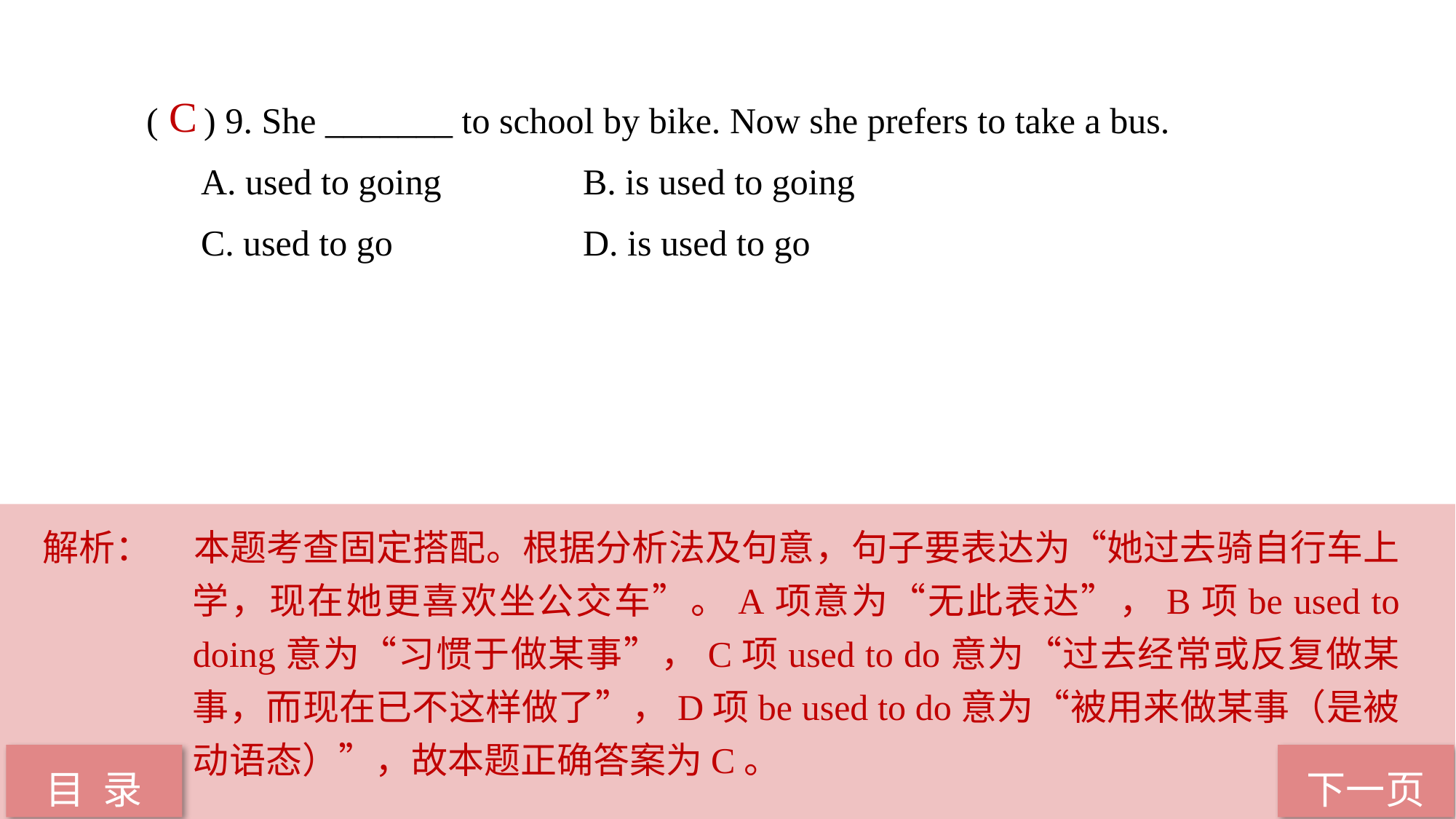

(     ) 9. She _______ to school by bike. Now she prefers to take a bus.
A. used to going 		B. is used to going
C. used to go 		D. is used to go
  C
解析：	本题考查固定搭配。根据分析法及句意，句子要表达为“她过去骑自行车上学，现在她更喜欢坐公交车”。A项意为“无此表达”，B项be used to doing意为“习惯于做某事”，C项used to do意为“过去经常或反复做某事，而现在已不这样做了”，D项be used to do意为“被用来做某事（是被动语态）”，故本题正确答案为C。